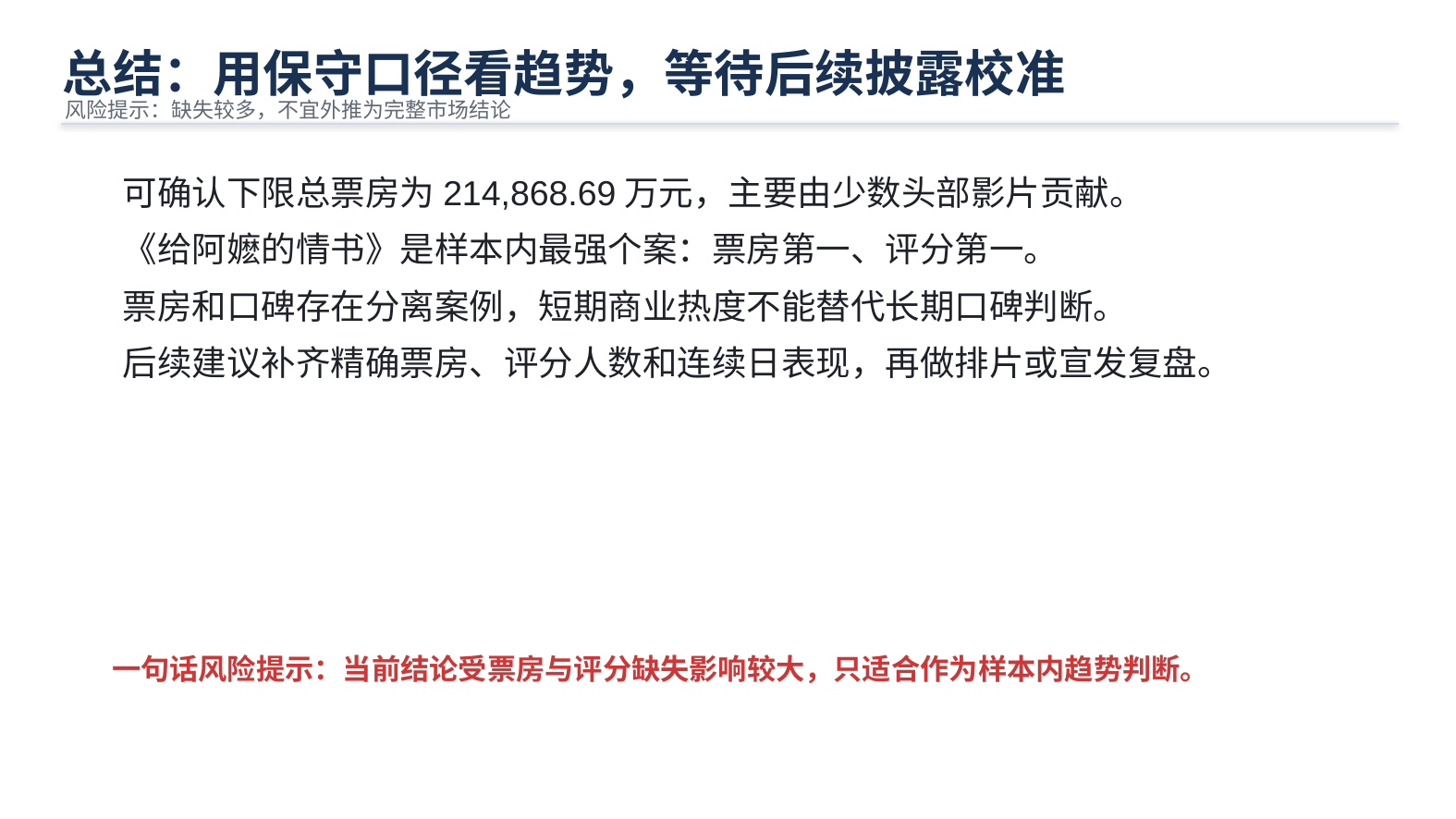

总结：用保守口径看趋势，等待后续披露校准
风险提示：缺失较多，不宜外推为完整市场结论

可确认下限总票房为214,868.69万元，主要由少数头部影片贡献。
《给阿嬷的情书》是样本内最强个案：票房第一、评分第一。
票房和口碑存在分离案例，短期商业热度不能替代长期口碑判断。
后续建议补齐精确票房、评分人数和连续日表现，再做排片或宣发复盘。
一句话风险提示：当前结论受票房与评分缺失影响较大，只适合作为样本内趋势判断。